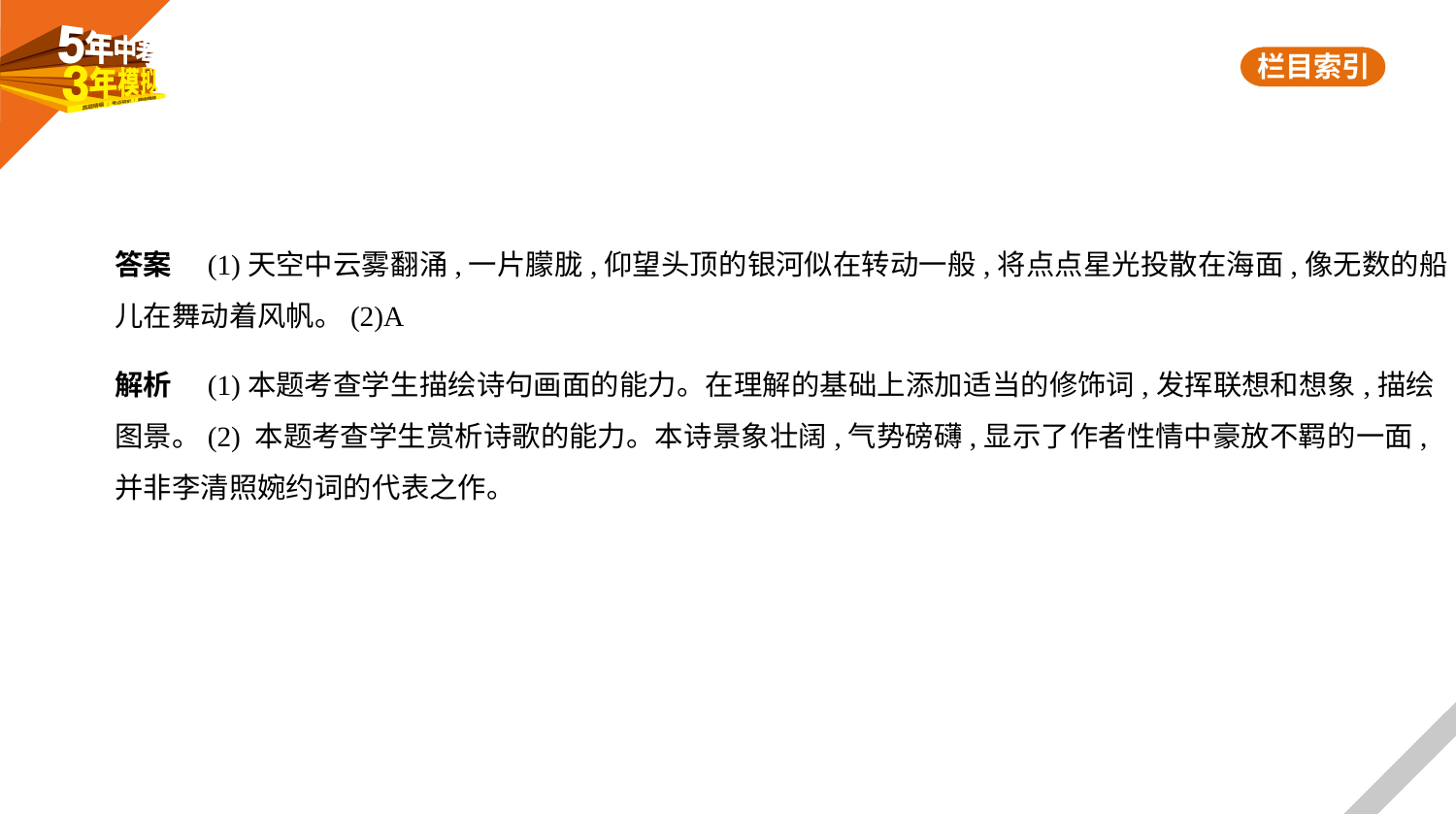

答案　(1)天空中云雾翻涌,一片朦胧,仰望头顶的银河似在转动一般,将点点星光投散在海面,像无数的船
儿在舞动着风帆。(2)A
解析　(1)本题考查学生描绘诗句画面的能力。在理解的基础上添加适当的修饰词,发挥联想和想象,描绘
图景。(2) 本题考查学生赏析诗歌的能力。本诗景象壮阔,气势磅礴,显示了作者性情中豪放不羁的一面,
并非李清照婉约词的代表之作。